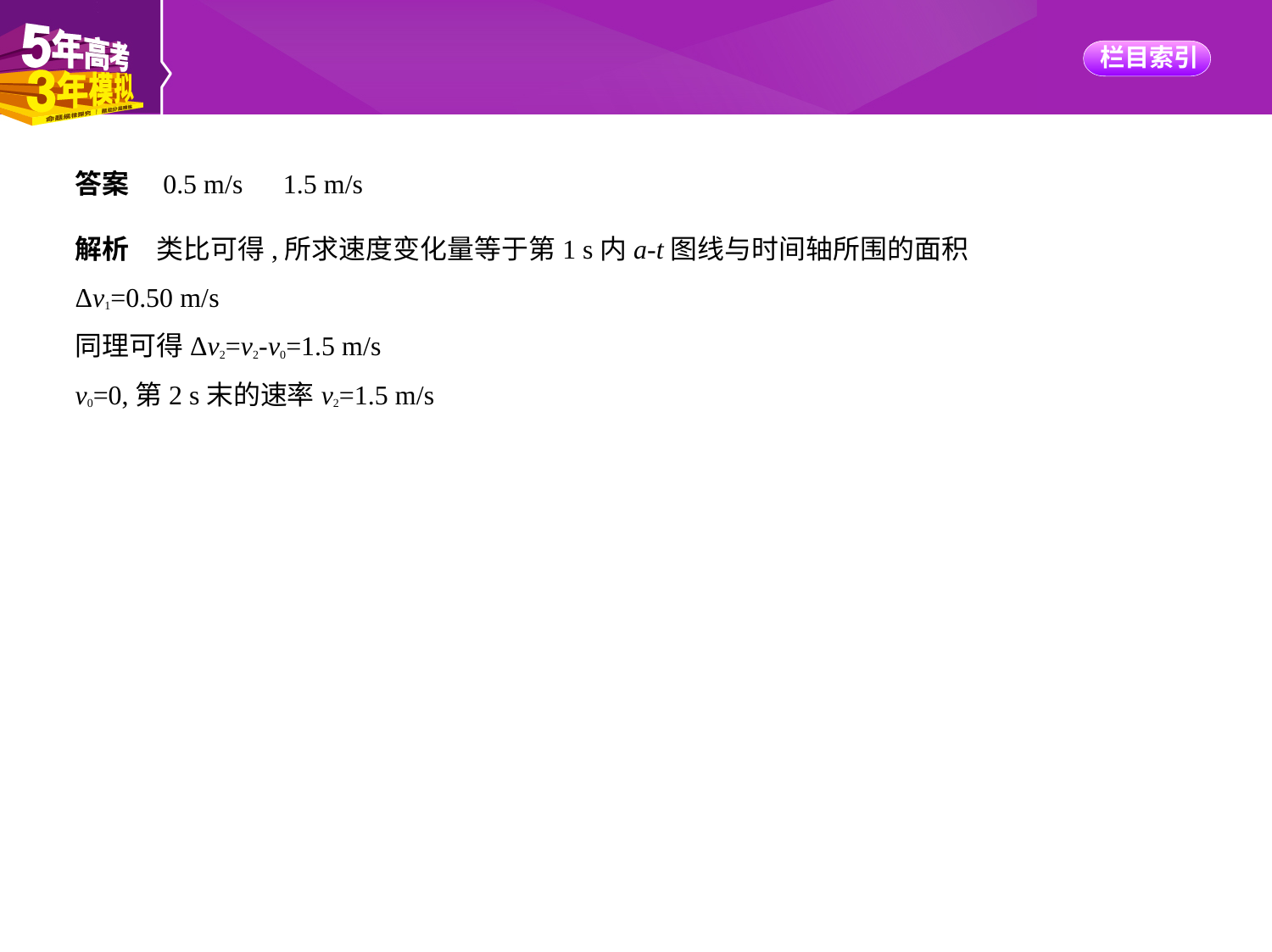

答案　0.5 m/s　1.5 m/s
解析　类比可得,所求速度变化量等于第1 s内a-t图线与时间轴所围的面积
Δv1=0.50 m/s
同理可得Δv2=v2-v0=1.5 m/s
v0=0,第2 s末的速率v2=1.5 m/s